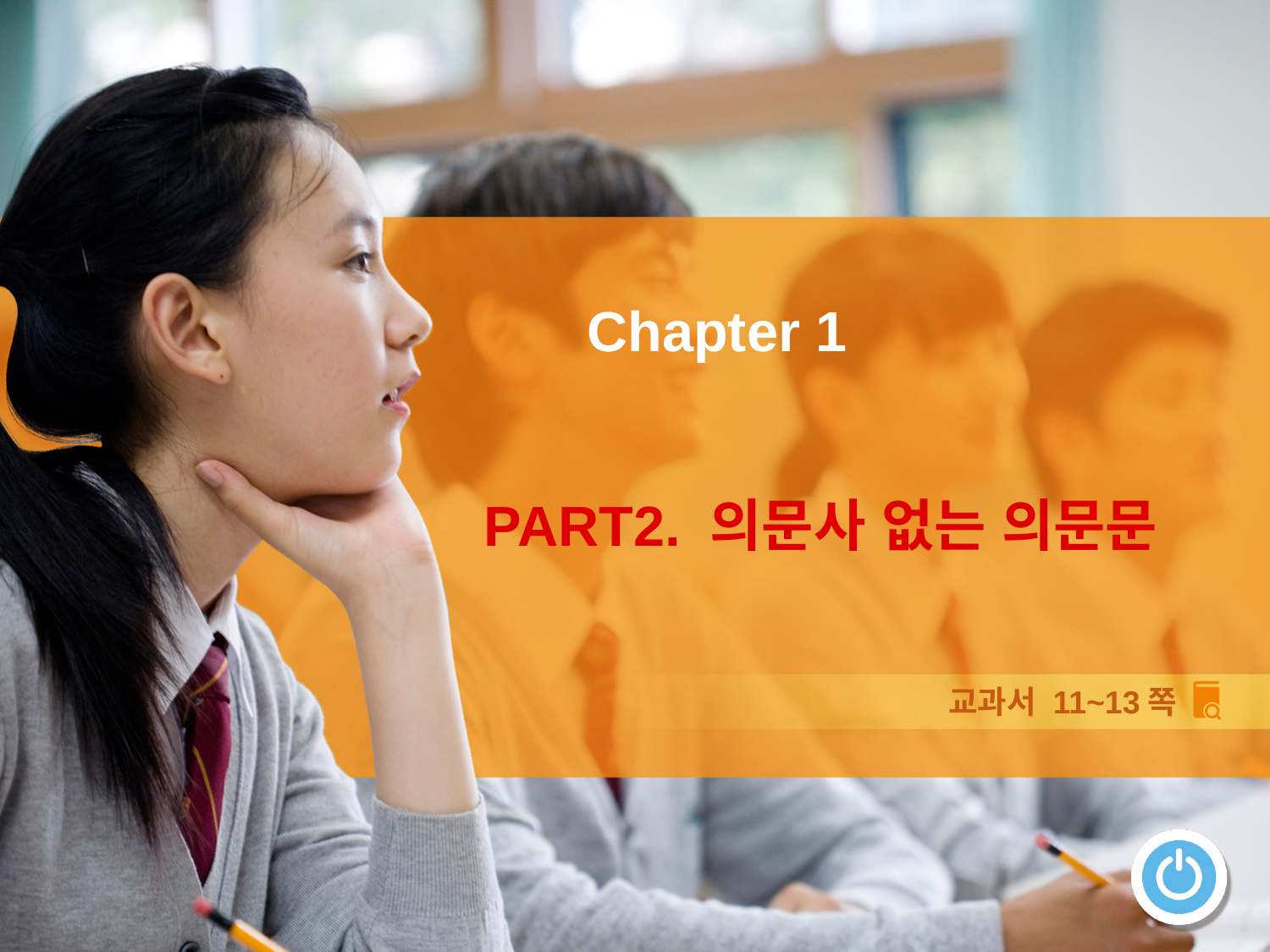

Chapter 1
PART2. 의문사 없는 의문문
교과서 11~13쪽